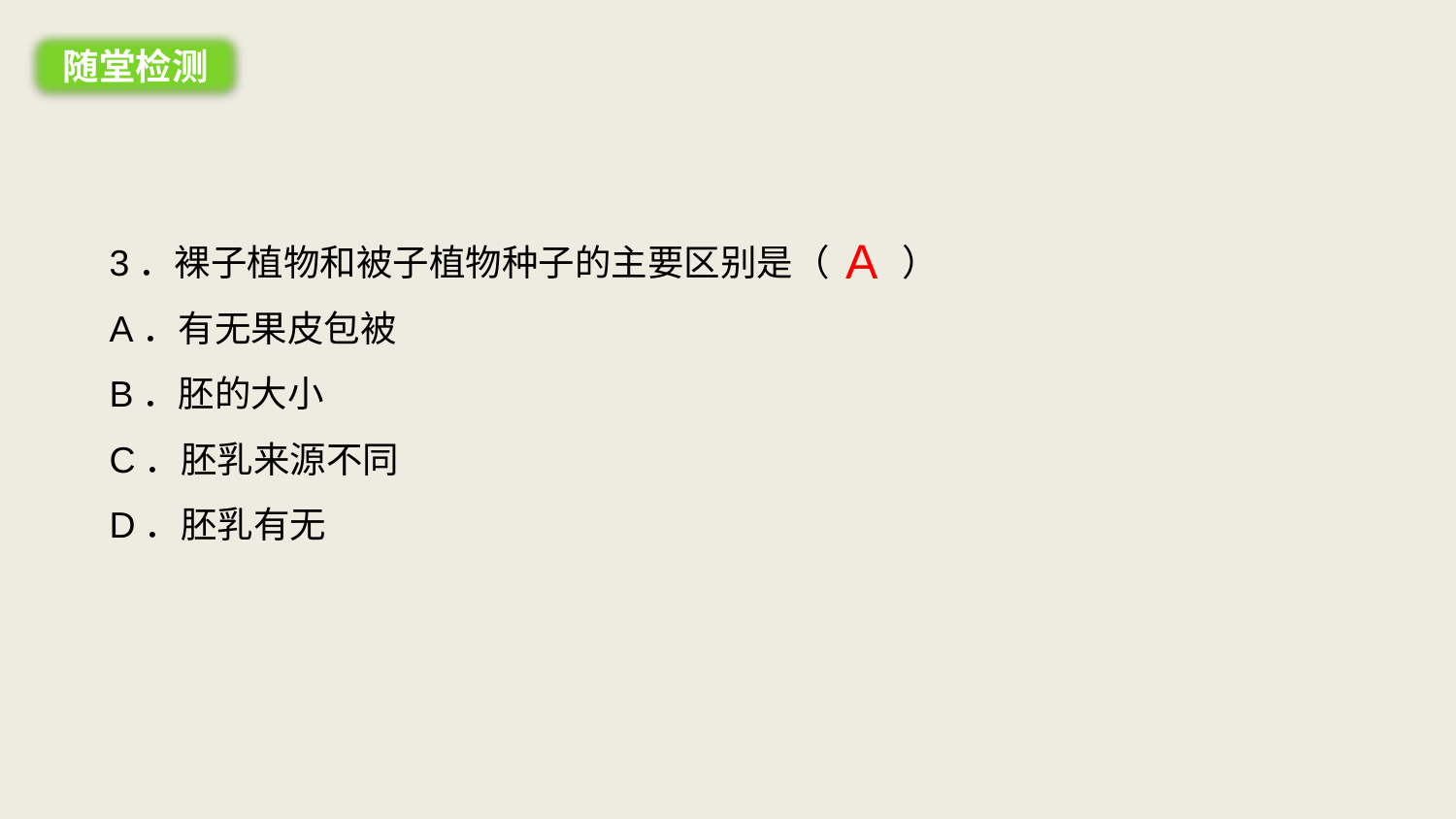

随堂检测
3．裸子植物和被子植物种子的主要区别是（　　）
A．有无果皮包被
B．胚的大小
C．胚乳来源不同
D．胚乳有无
A